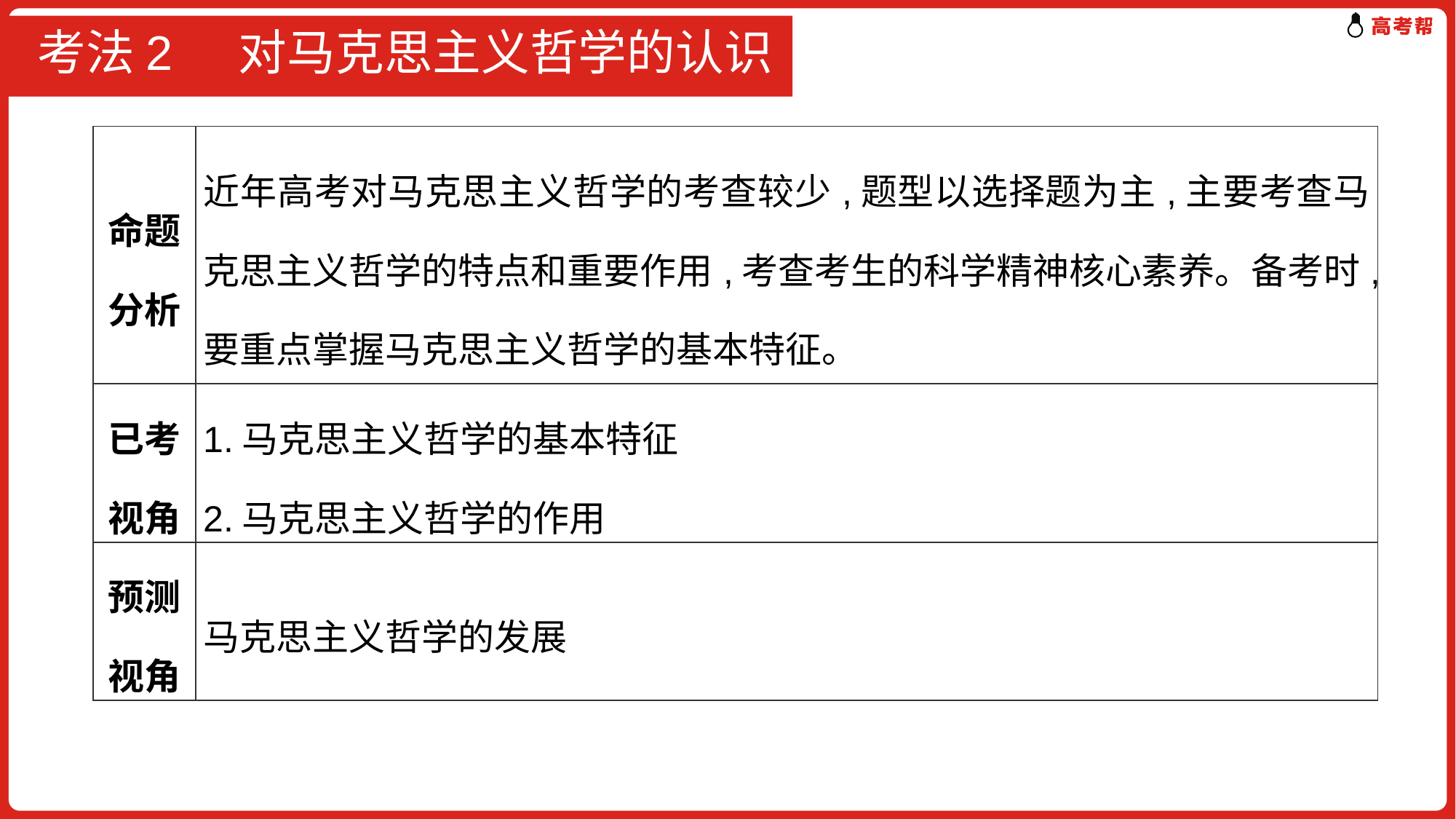

# 考法2    对马克思主义哲学的认识
| 命题分析 | 近年高考对马克思主义哲学的考查较少,题型以选择题为主,主要考查马克思主义哲学的特点和重要作用,考查考生的科学精神核心素养。备考时,要重点掌握马克思主义哲学的基本特征。 |
| --- | --- |
| 已考视角 | 1.马克思主义哲学的基本特征 2.马克思主义哲学的作用 |
| 预测视角 | 马克思主义哲学的发展 |